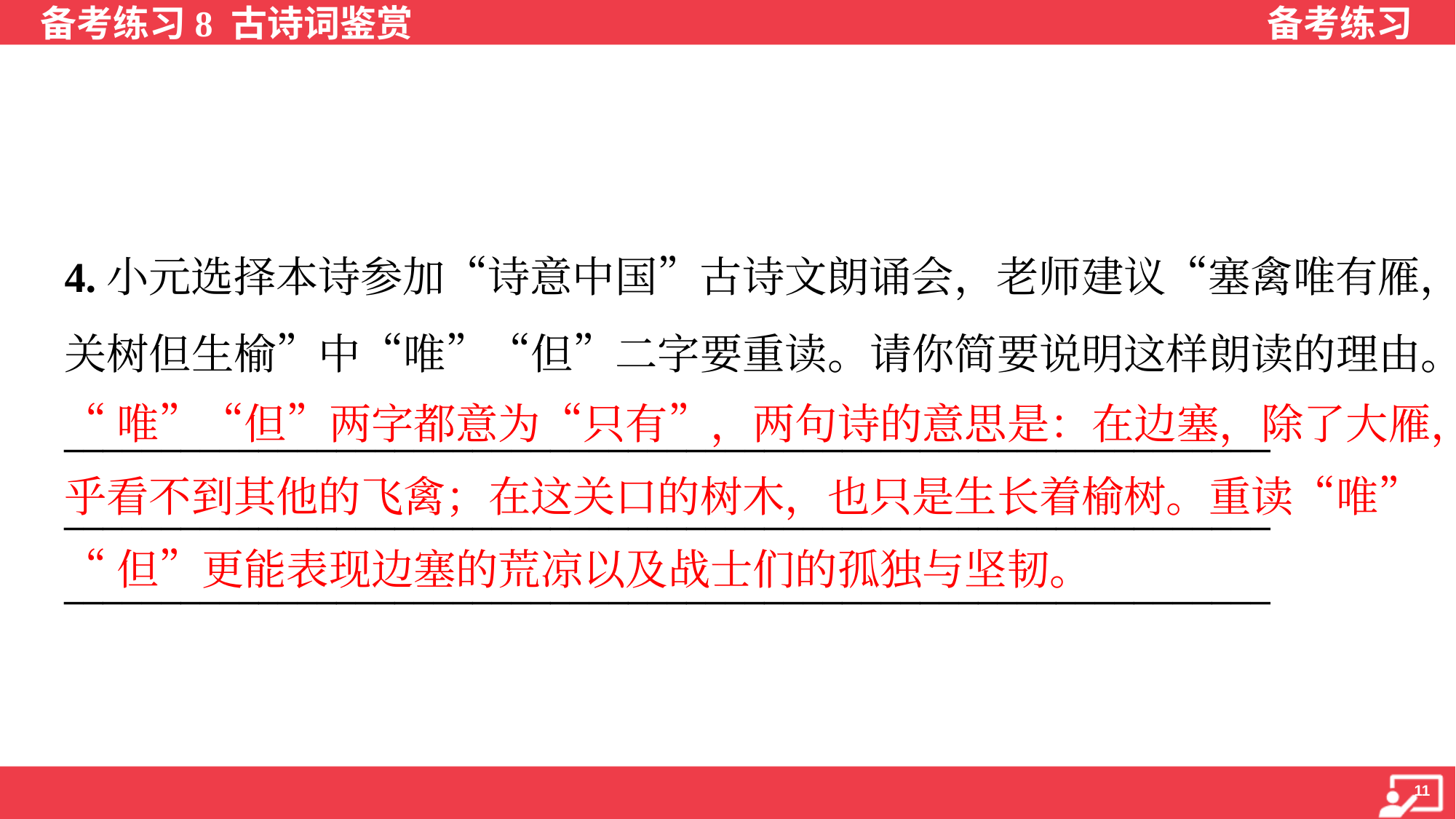

4.小元选择本诗参加“诗意中国”古诗文朗诵会，老师建议“塞禽唯有雁，
关树但生榆”中“唯”“但”二字要重读。请你简要说明这样朗读的理由。
______________________________________________________________
______________________________________________________________
______________________________________________________________
“唯”“但”两字都意为“只有”，两句诗的意思是：在边塞，除了大雁，几
乎看不到其他的飞禽；在这关口的树木，也只是生长着榆树。重读“唯”
“但”更能表现边塞的荒凉以及战士们的孤独与坚韧。